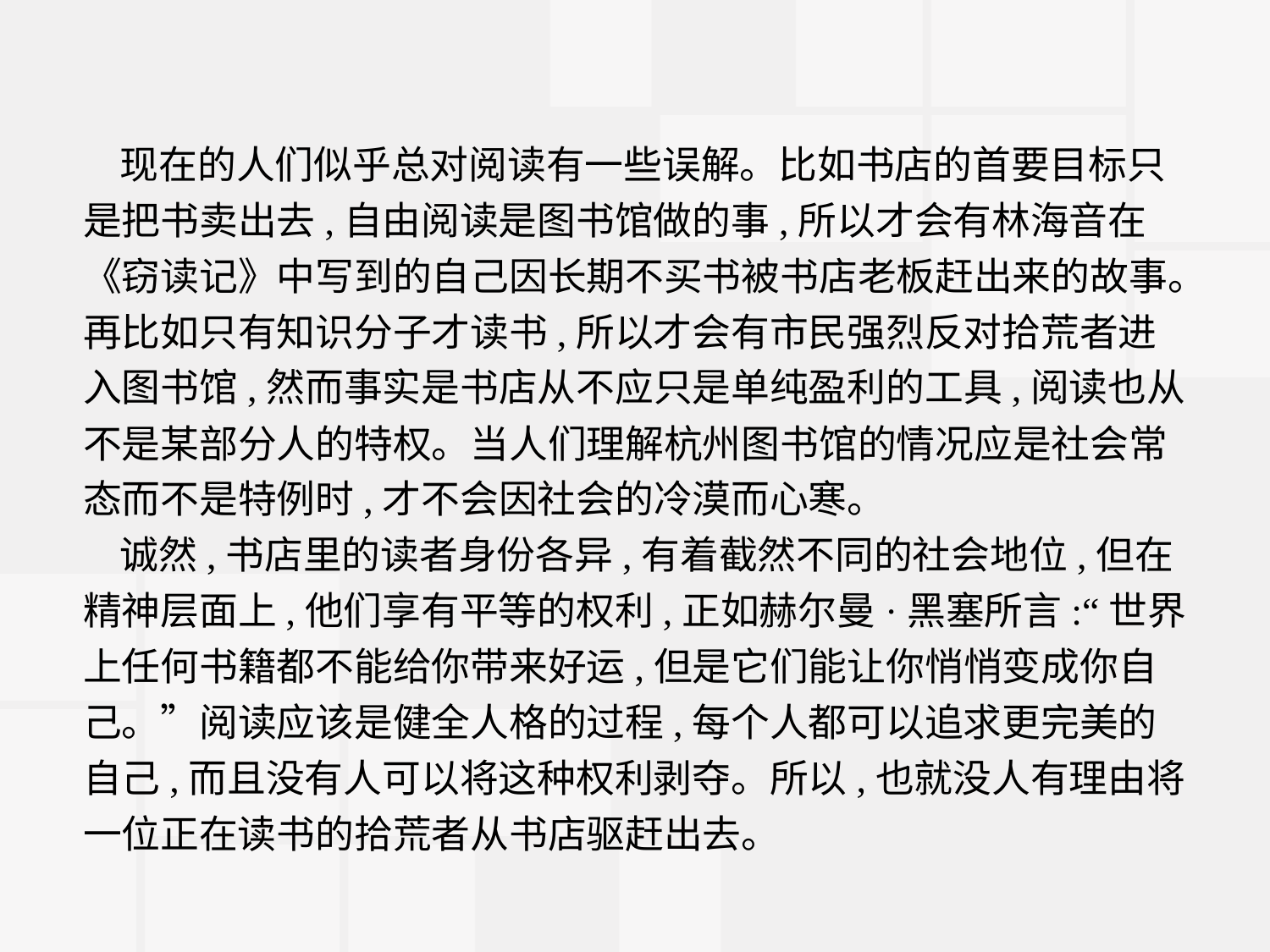

现在的人们似乎总对阅读有一些误解。比如书店的首要目标只是把书卖出去,自由阅读是图书馆做的事,所以才会有林海音在《窃读记》中写到的自己因长期不买书被书店老板赶出来的故事。再比如只有知识分子才读书,所以才会有市民强烈反对拾荒者进入图书馆,然而事实是书店从不应只是单纯盈利的工具,阅读也从不是某部分人的特权。当人们理解杭州图书馆的情况应是社会常态而不是特例时,才不会因社会的冷漠而心寒。
诚然,书店里的读者身份各异,有着截然不同的社会地位,但在精神层面上,他们享有平等的权利,正如赫尔曼·黑塞所言:“世界上任何书籍都不能给你带来好运,但是它们能让你悄悄变成你自己。”阅读应该是健全人格的过程,每个人都可以追求更完美的自己,而且没有人可以将这种权利剥夺。所以,也就没人有理由将一位正在读书的拾荒者从书店驱赶出去。